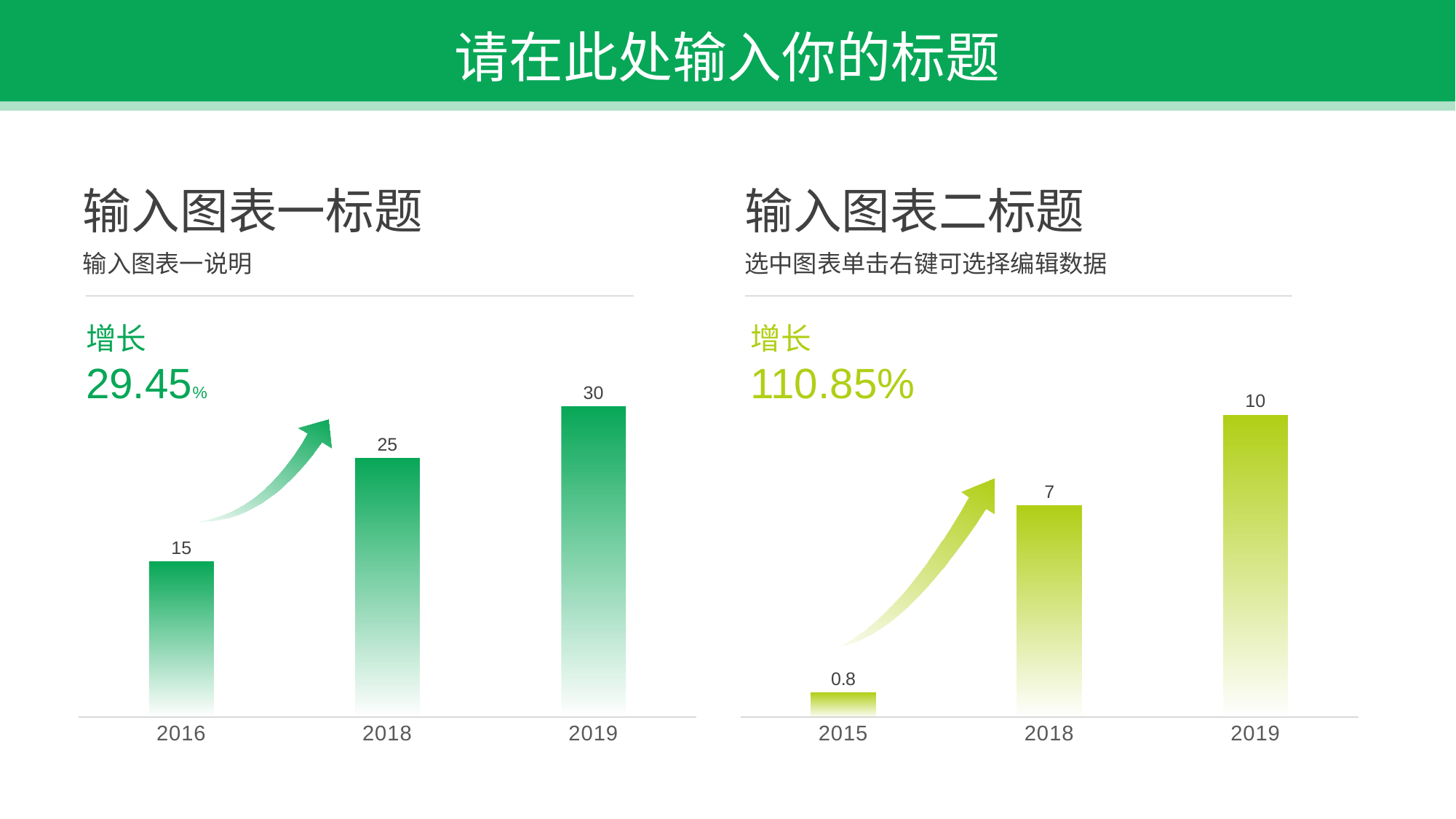

请在此处输入你的标题
输入图表一标题
输入图表二标题
输入图表一说明
选中图表单击右键可选择编辑数据
增长
29.45%
增长
110.85%

### Chart

| Category | 系列 1 |
|---|---|
| 2016 | 15.0 |
| 2018 | 25.0 |
| 2019 | 30.0 |

### Chart

| Category | 系列 1 |
|---|---|
| 2015 | 0.8 |
| 2018 | 7.0 |
| 2019 | 10.0 |